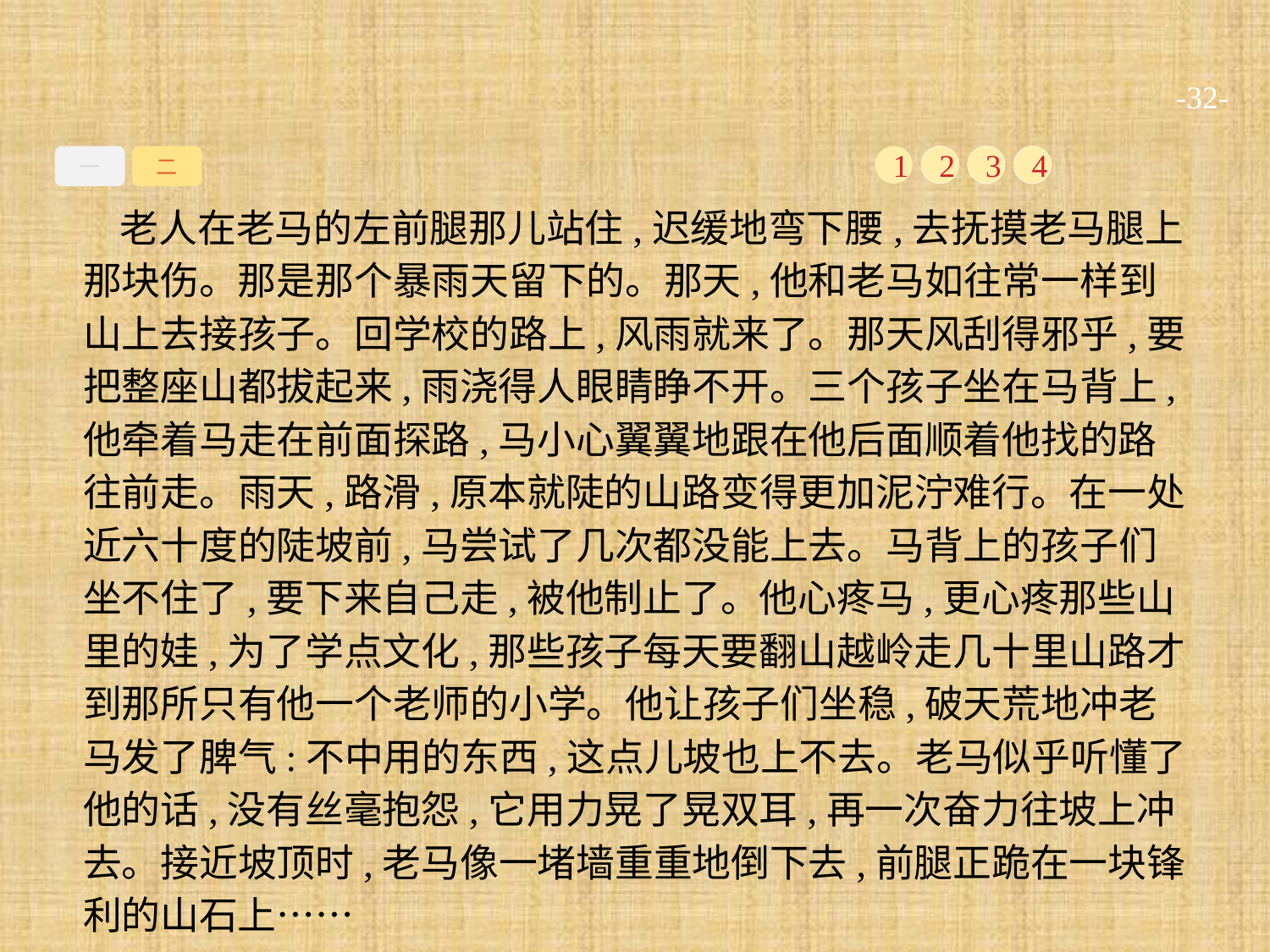

-32-
一
二
1
2
3
4
老人在老马的左前腿那儿站住,迟缓地弯下腰,去抚摸老马腿上那块伤。那是那个暴雨天留下的。那天,他和老马如往常一样到山上去接孩子。回学校的路上,风雨就来了。那天风刮得邪乎,要把整座山都拔起来,雨浇得人眼睛睁不开。三个孩子坐在马背上,他牵着马走在前面探路,马小心翼翼地跟在他后面顺着他找的路往前走。雨天,路滑,原本就陡的山路变得更加泥泞难行。在一处近六十度的陡坡前,马尝试了几次都没能上去。马背上的孩子们坐不住了,要下来自己走,被他制止了。他心疼马,更心疼那些山里的娃,为了学点文化,那些孩子每天要翻山越岭走几十里山路才到那所只有他一个老师的小学。他让孩子们坐稳,破天荒地冲老马发了脾气:不中用的东西,这点儿坡也上不去。老马似乎听懂了他的话,没有丝毫抱怨,它用力晃了晃双耳,再一次奋力往坡上冲去。接近坡顶时,老马像一堵墙重重地倒下去,前腿正跪在一块锋利的山石上……